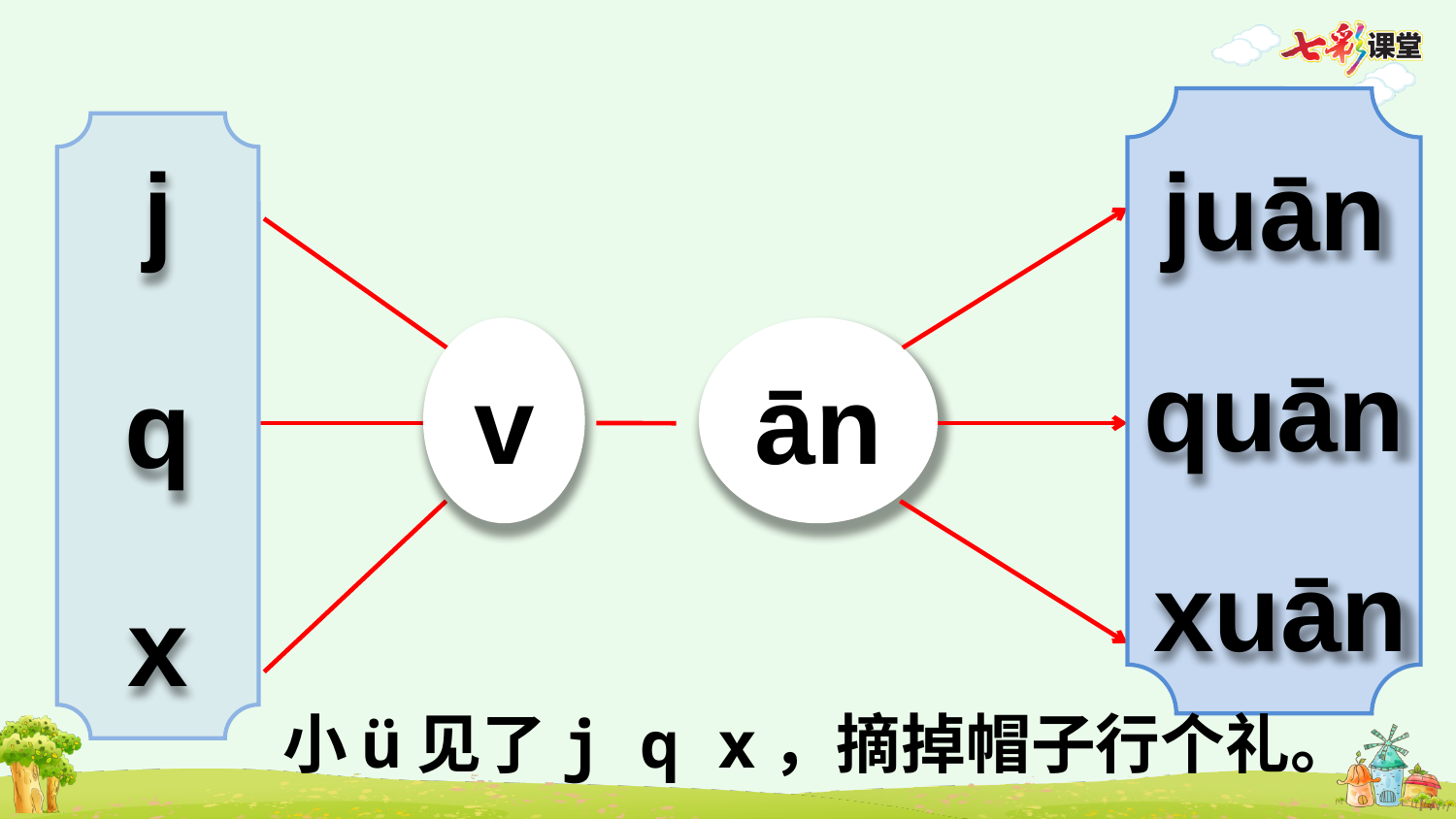

j
juān
v
ān
quān
q
xuān
x
小ü见了j q x，摘掉帽子行个礼。